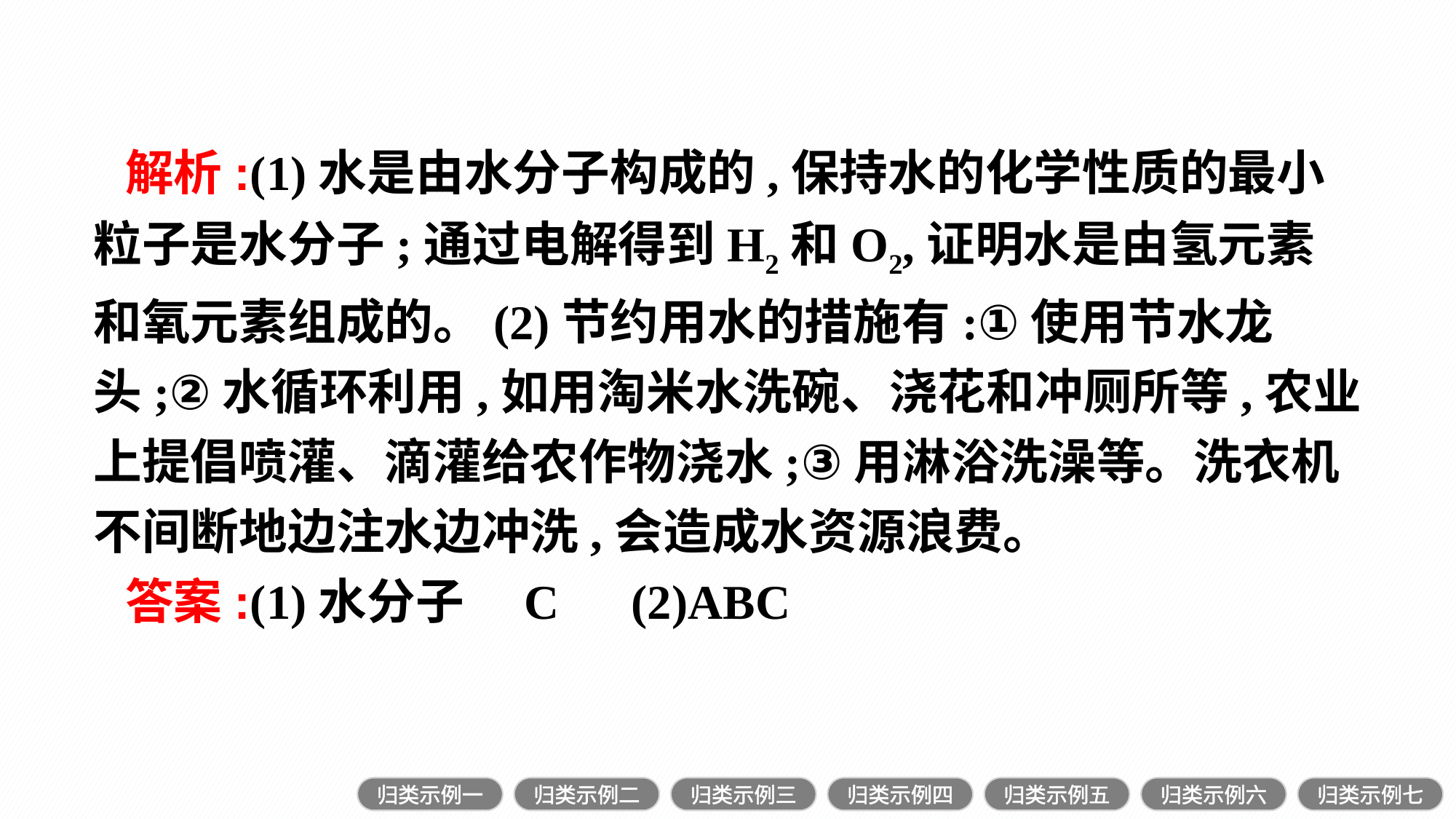

解析:(1)水是由水分子构成的,保持水的化学性质的最小粒子是水分子;通过电解得到H2和O2,证明水是由氢元素和氧元素组成的。(2)节约用水的措施有:①使用节水龙头;②水循环利用,如用淘米水洗碗、浇花和冲厕所等,农业上提倡喷灌、滴灌给农作物浇水;③用淋浴洗澡等。洗衣机不间断地边注水边冲洗,会造成水资源浪费。
答案:(1)水分子　C　(2)ABC